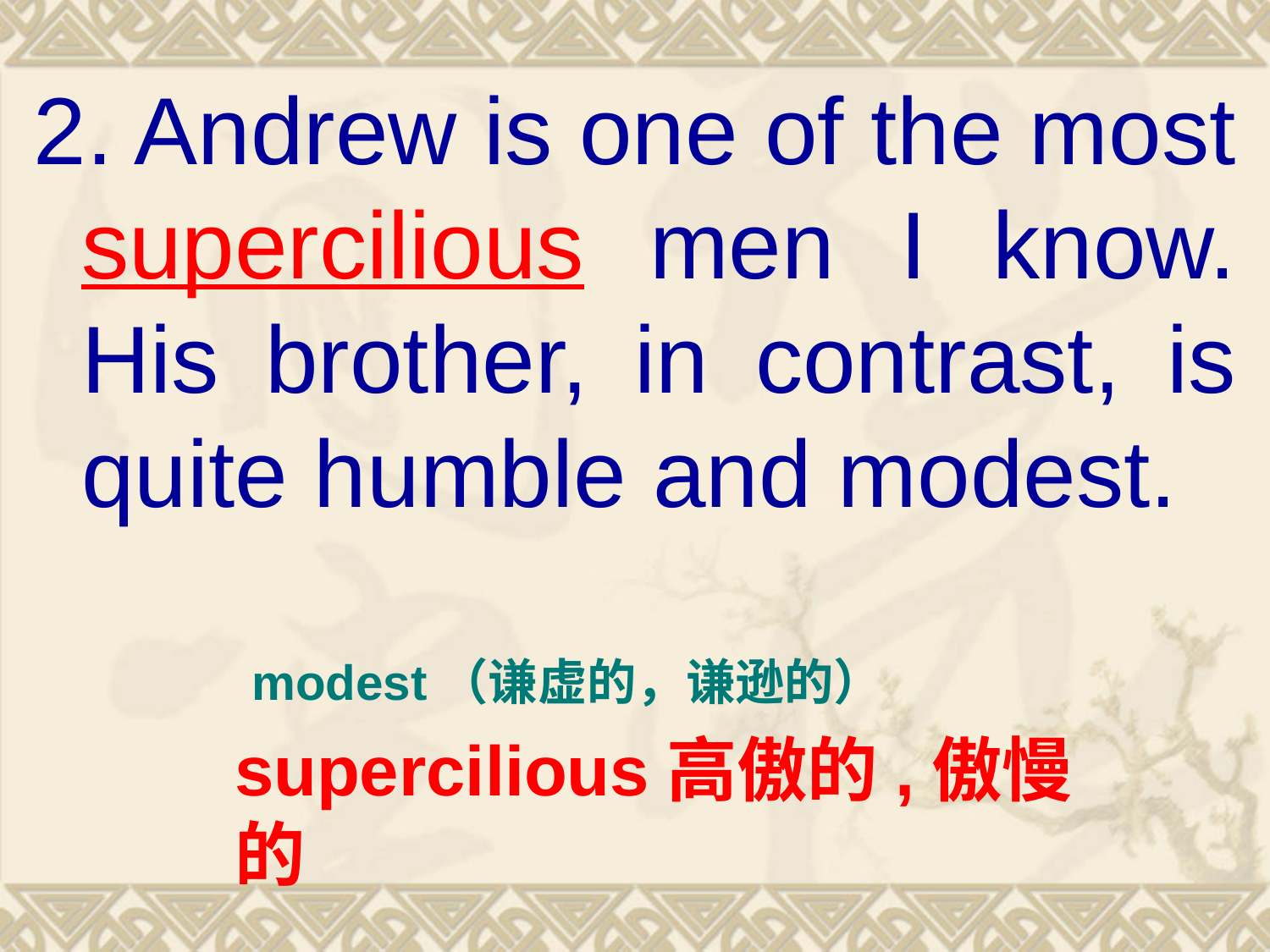

2. Andrew is one of the most supercilious men I know. His brother, in contrast, is quite humble and modest.

modest（谦虚的，谦逊的）
supercilious高傲的,傲慢的